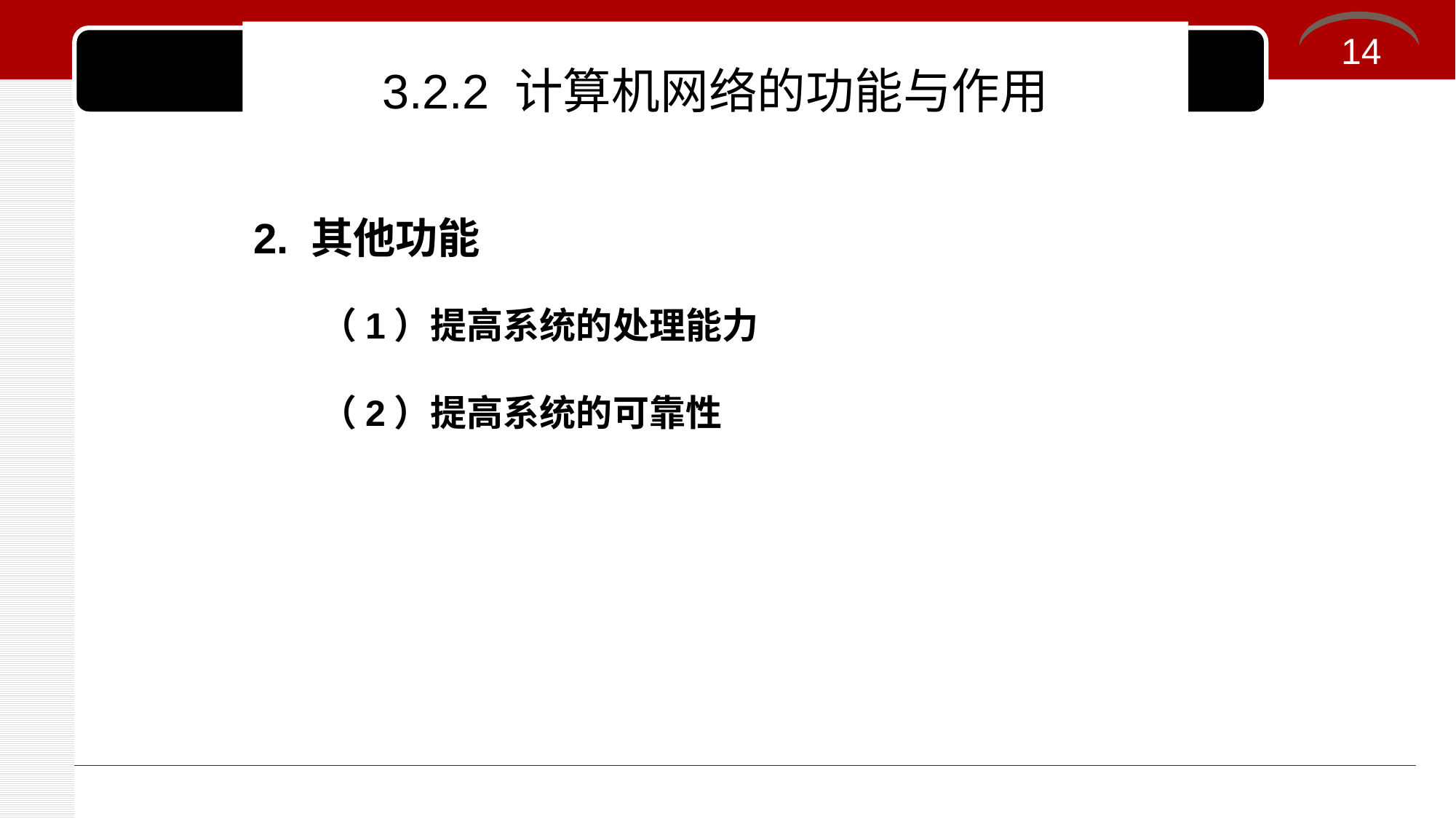

# 3.2.2 计算机网络的功能与作用
14
2. 其他功能
（1）提高系统的处理能力

（2）提高系统的可靠性